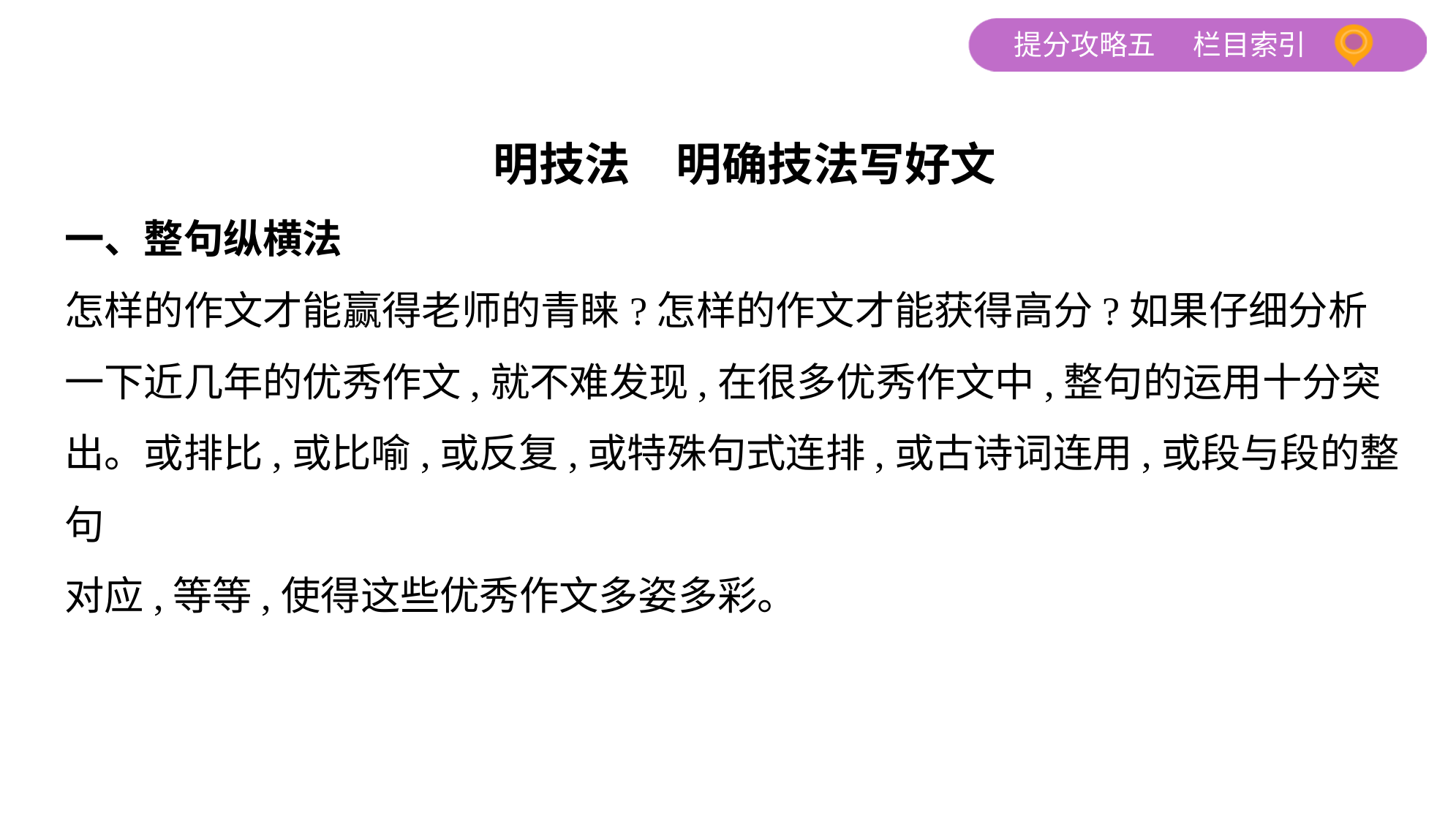

明技法　明确技法写好文
一、整句纵横法
怎样的作文才能赢得老师的青睐?怎样的作文才能获得高分?如果仔细分析
一下近几年的优秀作文,就不难发现,在很多优秀作文中,整句的运用十分突
出。或排比,或比喻,或反复,或特殊句式连排,或古诗词连用,或段与段的整句
对应,等等,使得这些优秀作文多姿多彩。